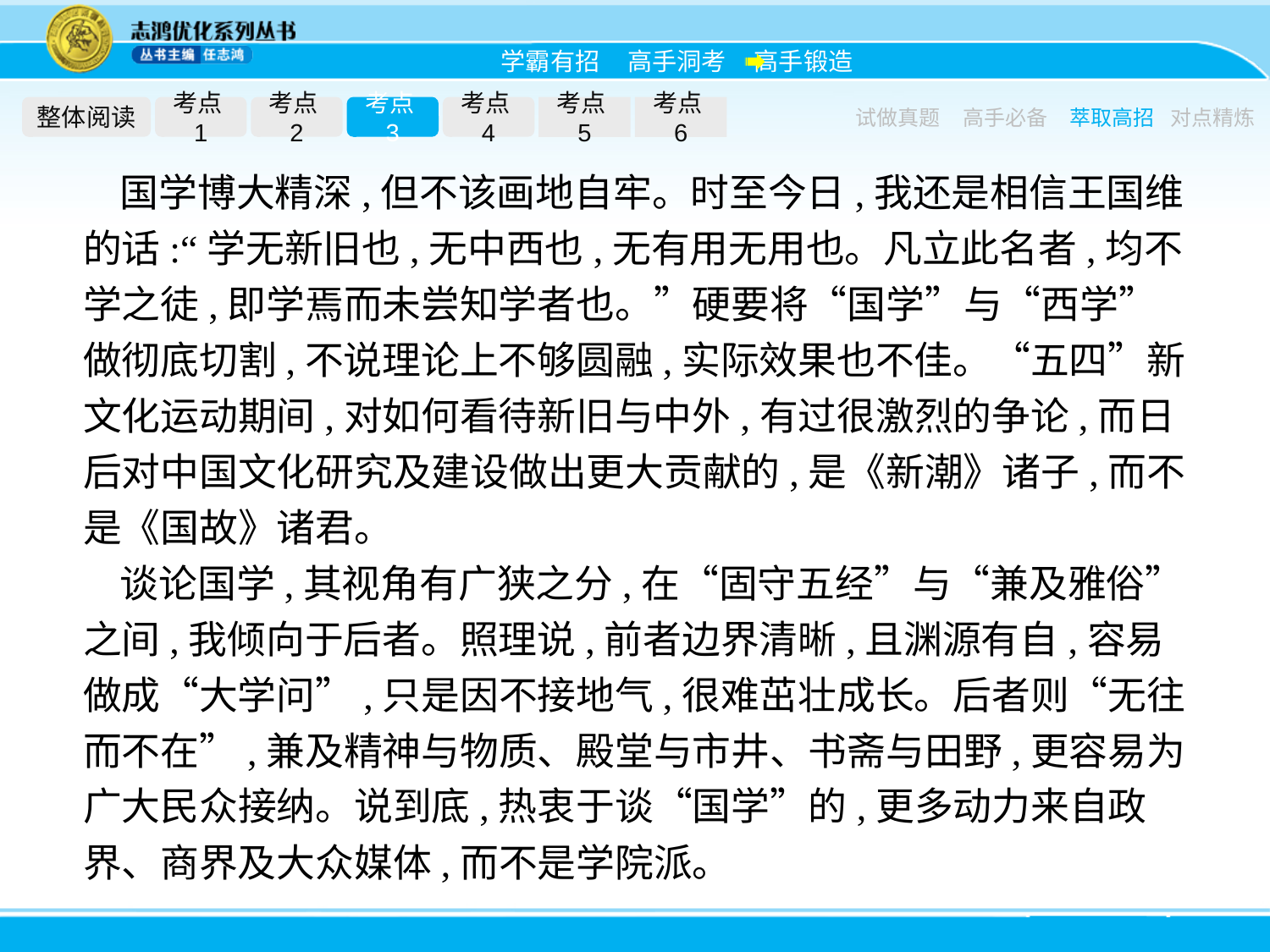

整体阅读
考点1
考点2
考点3
考点4
考点5
考点6
试做真题
高手必备
萃取高招
对点精炼
国学博大精深,但不该画地自牢。时至今日,我还是相信王国维的话:“学无新旧也,无中西也,无有用无用也。凡立此名者,均不学之徒,即学焉而未尝知学者也。”硬要将“国学”与“西学”做彻底切割,不说理论上不够圆融,实际效果也不佳。“五四”新文化运动期间,对如何看待新旧与中外,有过很激烈的争论,而日后对中国文化研究及建设做出更大贡献的,是《新潮》诸子,而不是《国故》诸君。
谈论国学,其视角有广狭之分,在“固守五经”与“兼及雅俗”之间,我倾向于后者。照理说,前者边界清晰,且渊源有自,容易做成“大学问”,只是因不接地气,很难茁壮成长。后者则“无往而不在”,兼及精神与物质、殿堂与市井、书斋与田野,更容易为广大民众接纳。说到底,热衷于谈“国学”的,更多动力来自政界、商界及大众媒体,而不是学院派。